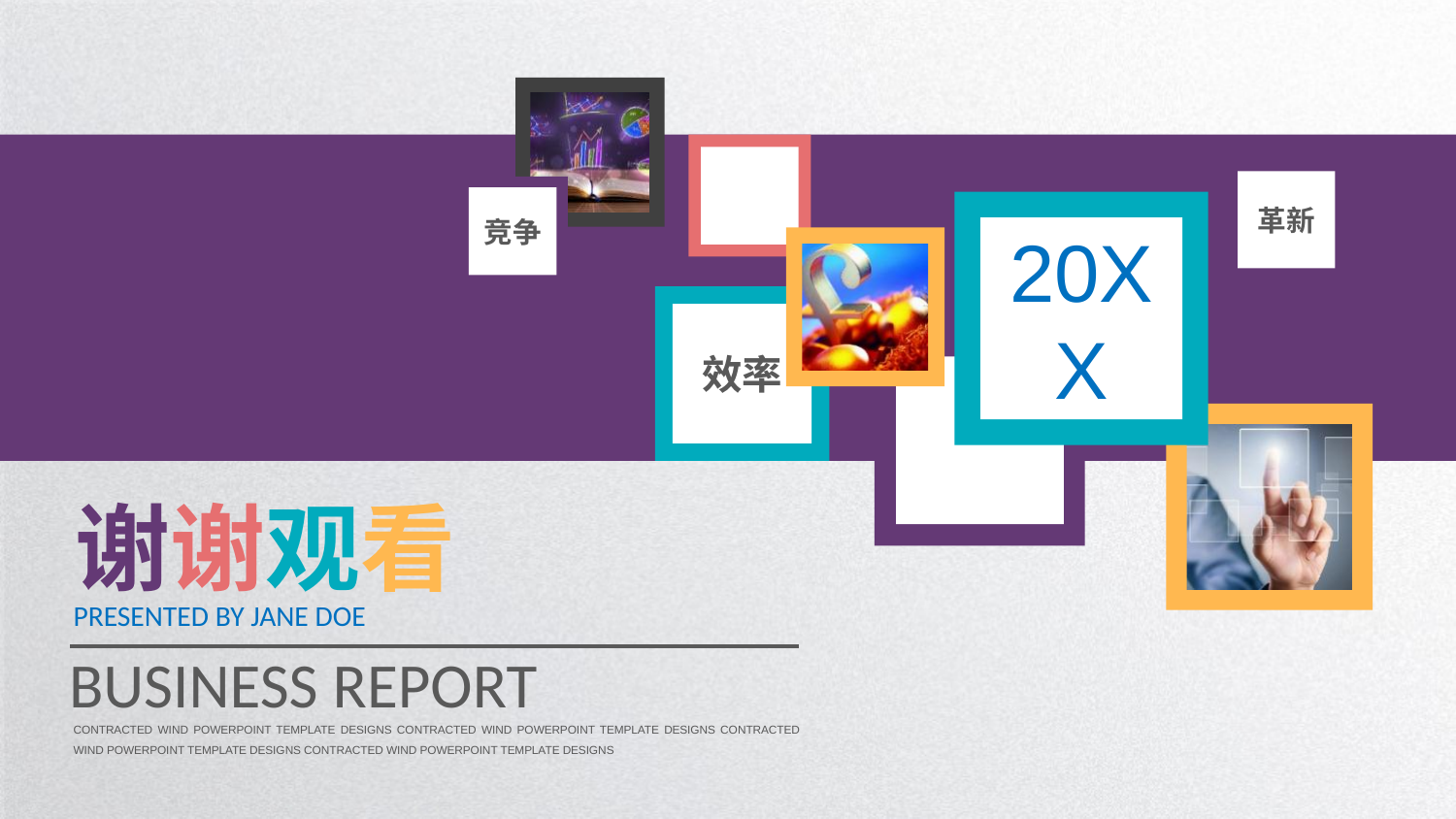

革新

竞争

20XX

效率

谢谢观看
PRESENTED BY JANE DOE
BUSINESS REPORT
CONTRACTED WIND POWERPOINT TEMPLATE DESIGNS CONTRACTED WIND POWERPOINT TEMPLATE DESIGNS CONTRACTED WIND POWERPOINT TEMPLATE DESIGNS CONTRACTED WIND POWERPOINT TEMPLATE DESIGNS